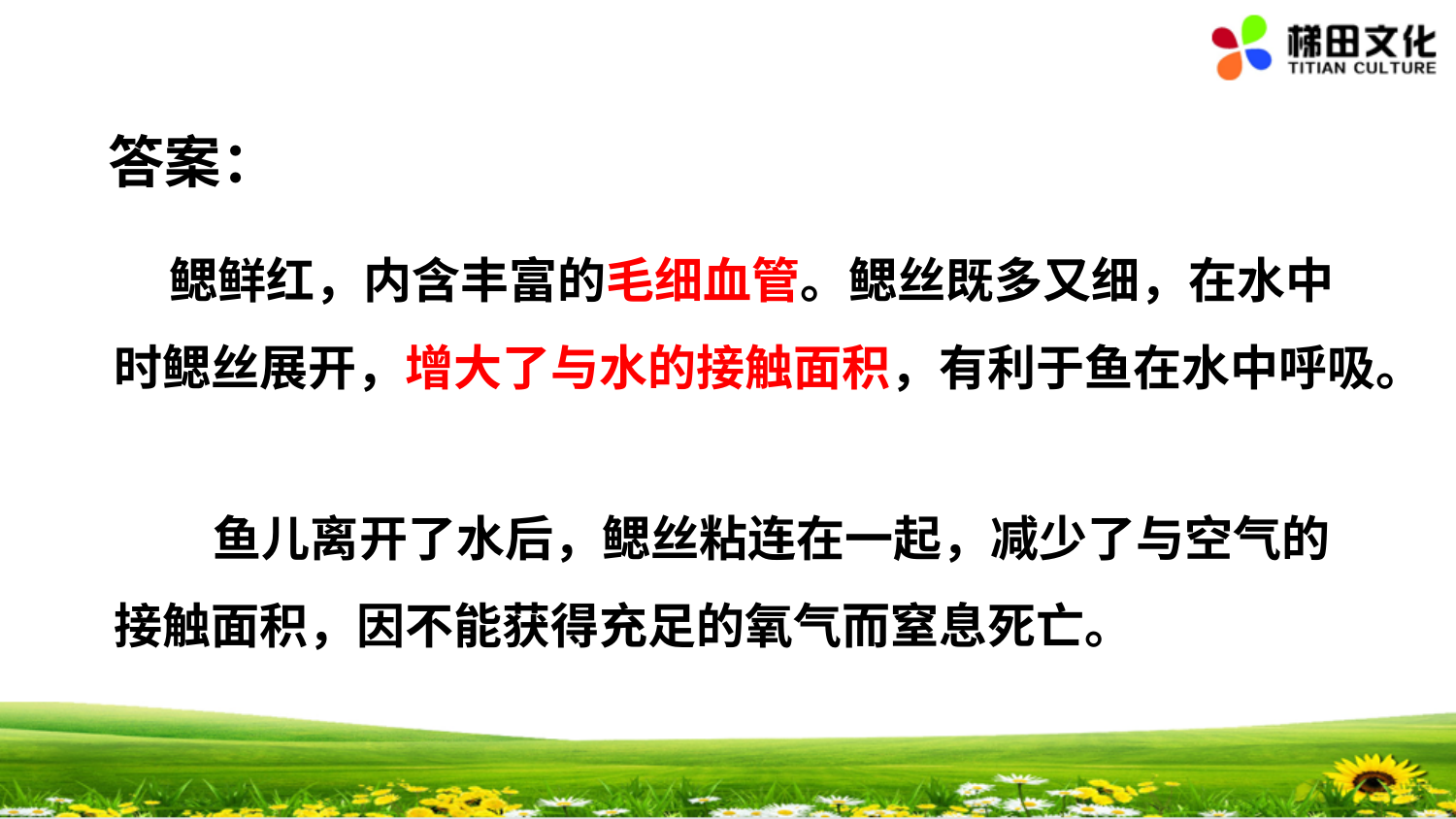

答案：
    鳃鲜红，内含丰富的毛细血管。鳃丝既多又细，在水中时鳃丝展开，增大了与水的接触面积，有利于鱼在水中呼吸。
        鱼儿离开了水后，鳃丝粘连在一起，减少了与空气的接触面积，因不能获得充足的氧气而窒息死亡。